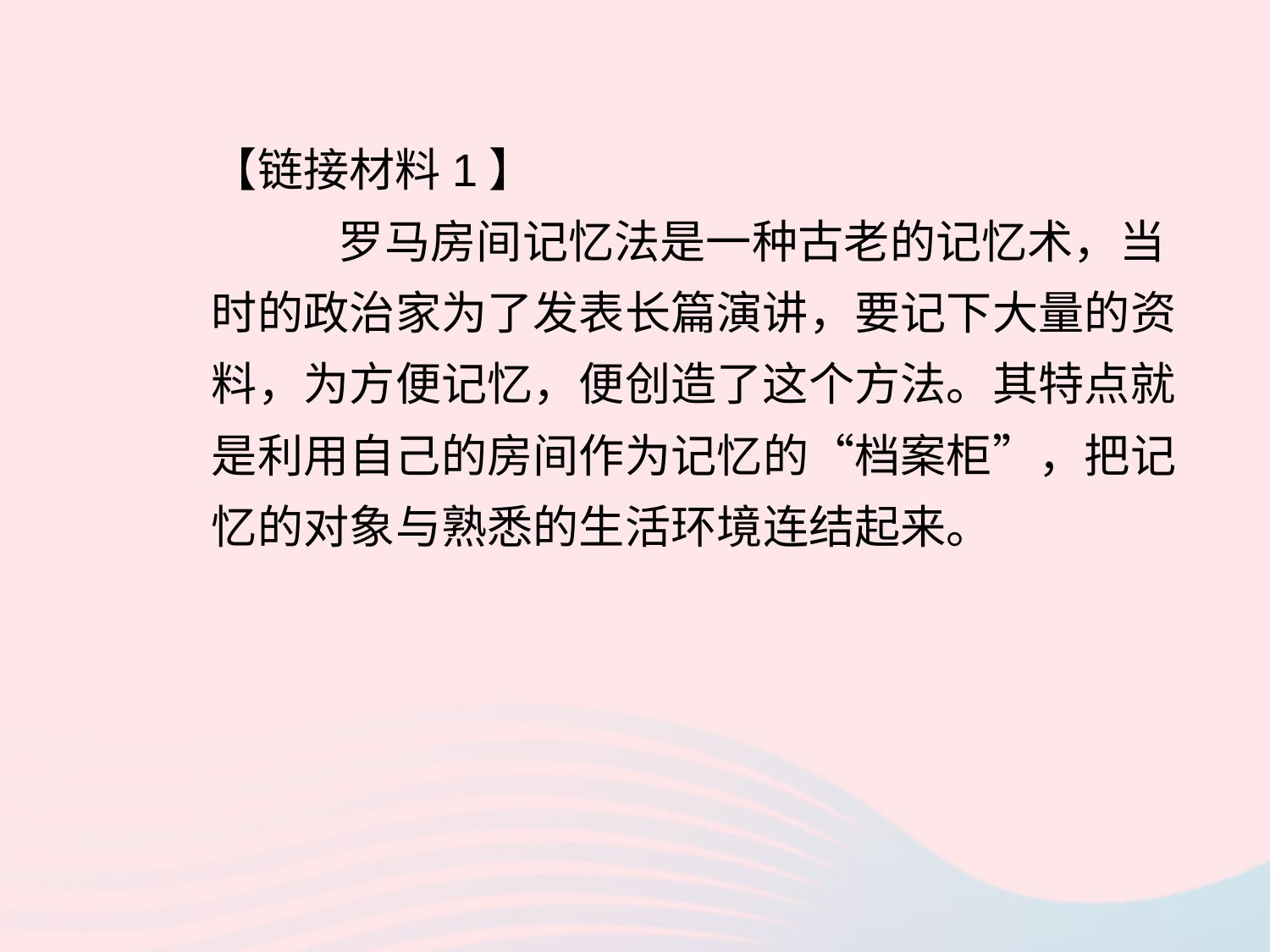

【链接材料1】
	罗马房间记忆法是一种古老的记忆术，当时的政治家为了发表长篇演讲，要记下大量的资料，为方便记忆，便创造了这个方法。其特点就是利用自己的房间作为记忆的“档案柜”，把记忆的对象与熟悉的生活环境连结起来。